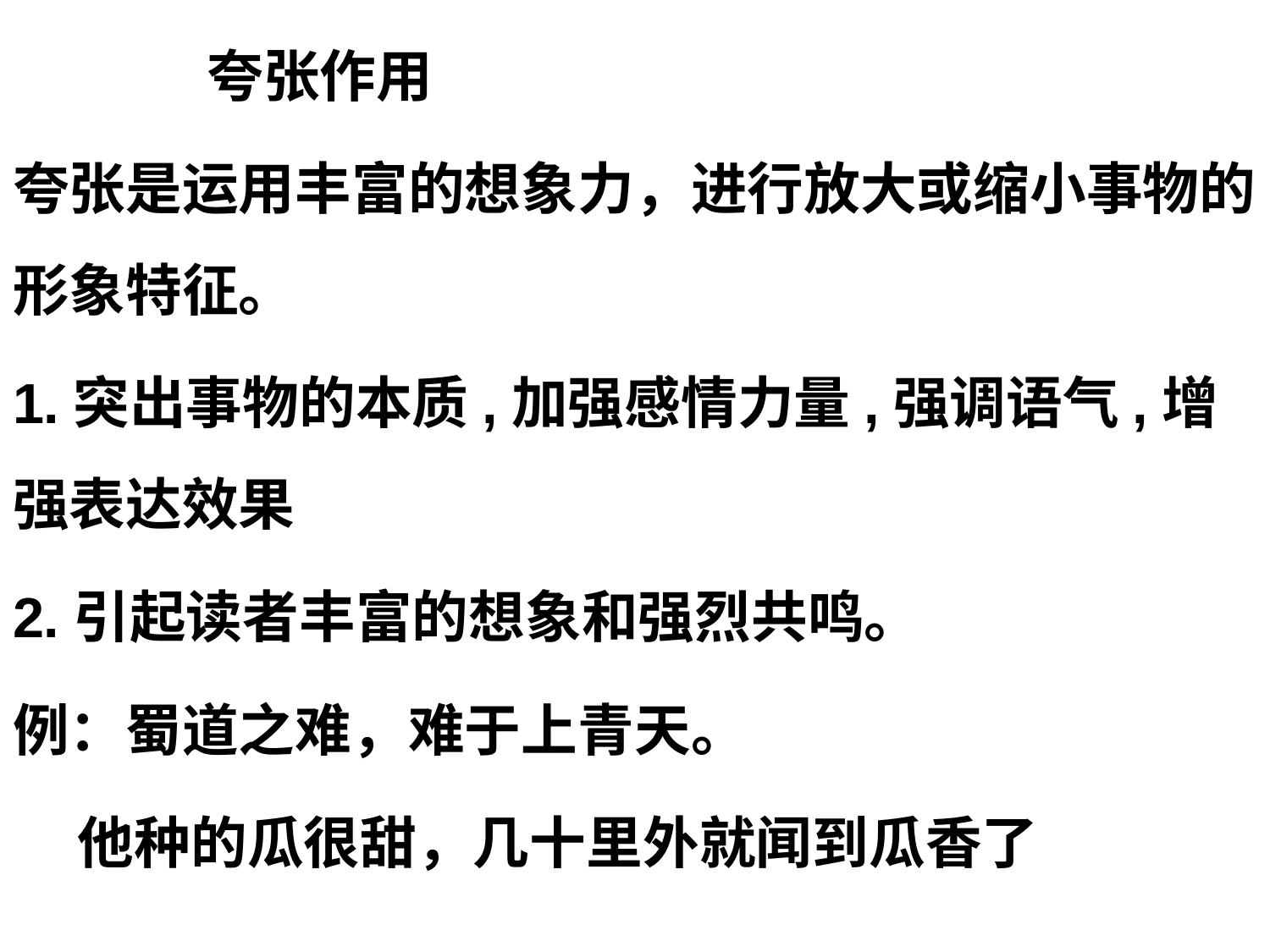

夸张作用
夸张是运用丰富的想象力，进行放大或缩小事物的形象特征。
1.突出事物的本质,加强感情力量,强调语气,增强表达效果
2.引起读者丰富的想象和强烈共鸣。
例：蜀道之难，难于上青天。
    他种的瓜很甜，几十里外就闻到瓜香了